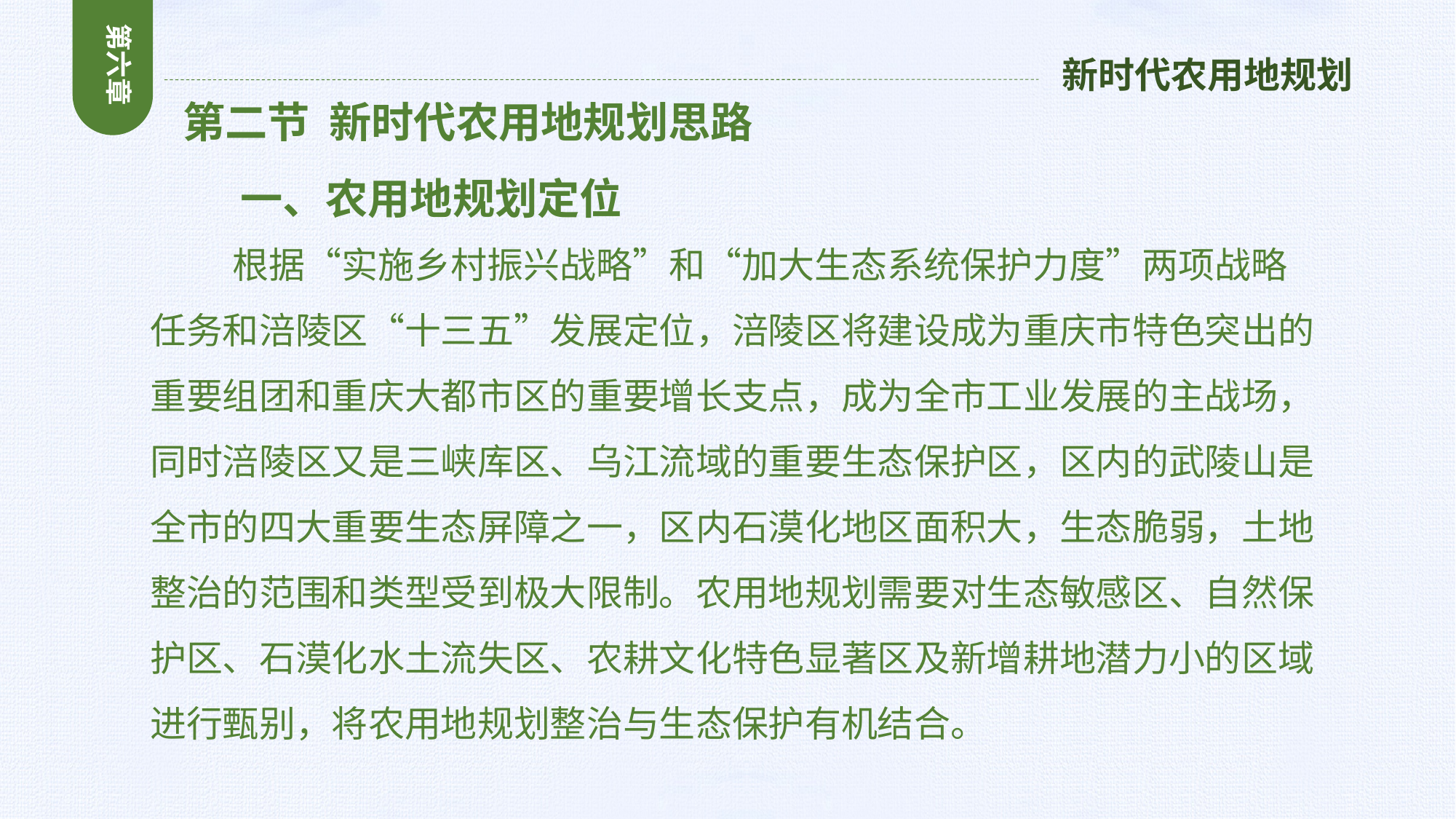

第六章
新时代农用地规划
 第二节  新时代农用地规划思路
       一、农用地规划定位

         根据“实施乡村振兴战略”和“加大生态系统保护力度”两项战略任务和涪陵区“十三五”发展定位，涪陵区将建设成为重庆市特色突出的重要组团和重庆大都市区的重要增长支点，成为全市工业发展的主战场，同时涪陵区又是三峡库区、乌江流域的重要生态保护区，区内的武陵山是全市的四大重要生态屏障之一，区内石漠化地区面积大，生态脆弱，土地整治的范围和类型受到极大限制。农用地规划需要对生态敏感区、自然保护区、石漠化水土流失区、农耕文化特色显著区及新增耕地潜力小的区域进行甄别，将农用地规划整治与生态保护有机结合。